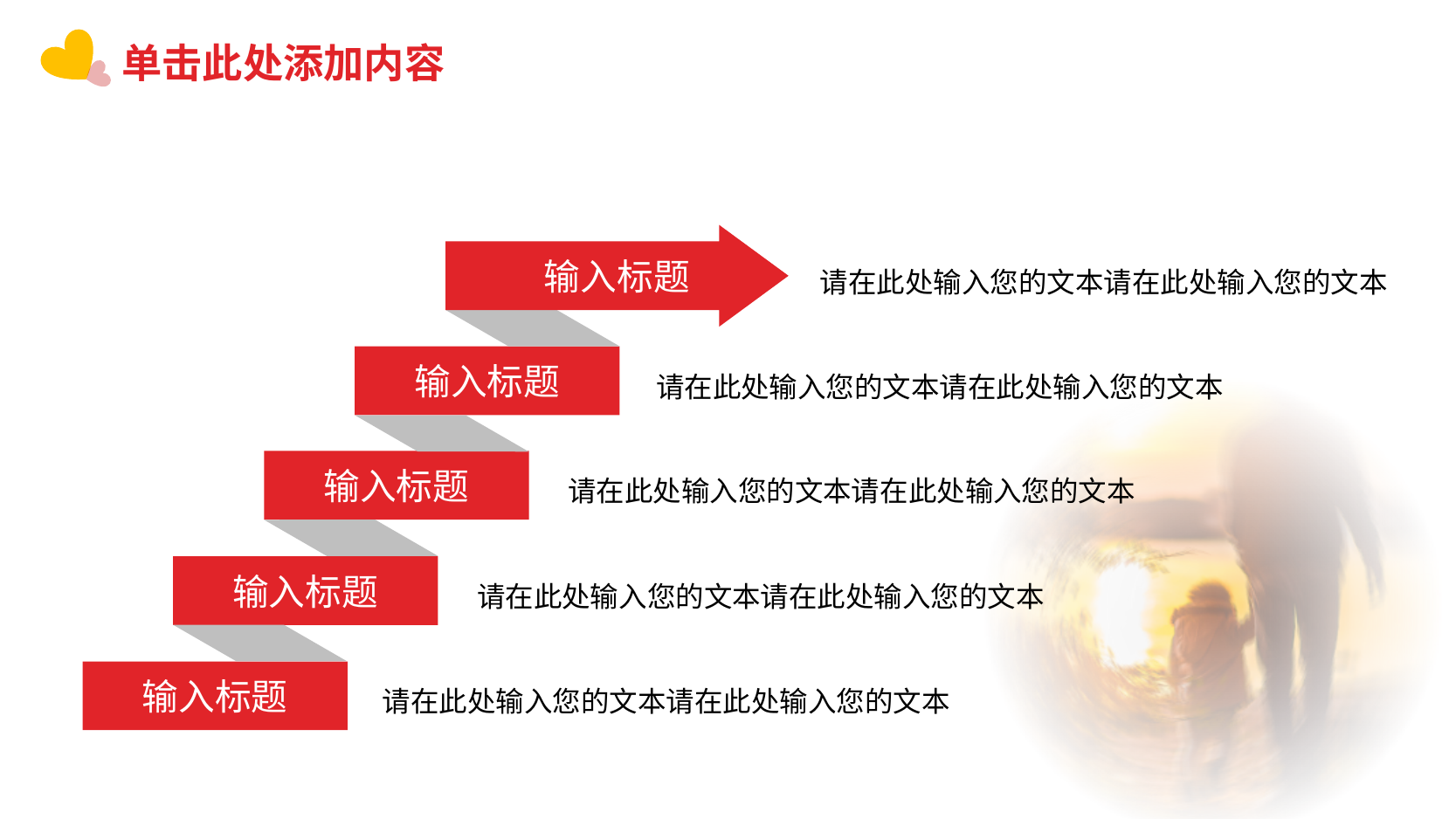

单击此处添加内容

输入标题
请在此处输入您的文本请在此处输入您的文本

输入标题
请在此处输入您的文本请在此处输入您的文本

输入标题
请在此处输入您的文本请在此处输入您的文本

输入标题
请在此处输入您的文本请在此处输入您的文本

输入标题
请在此处输入您的文本请在此处输入您的文本